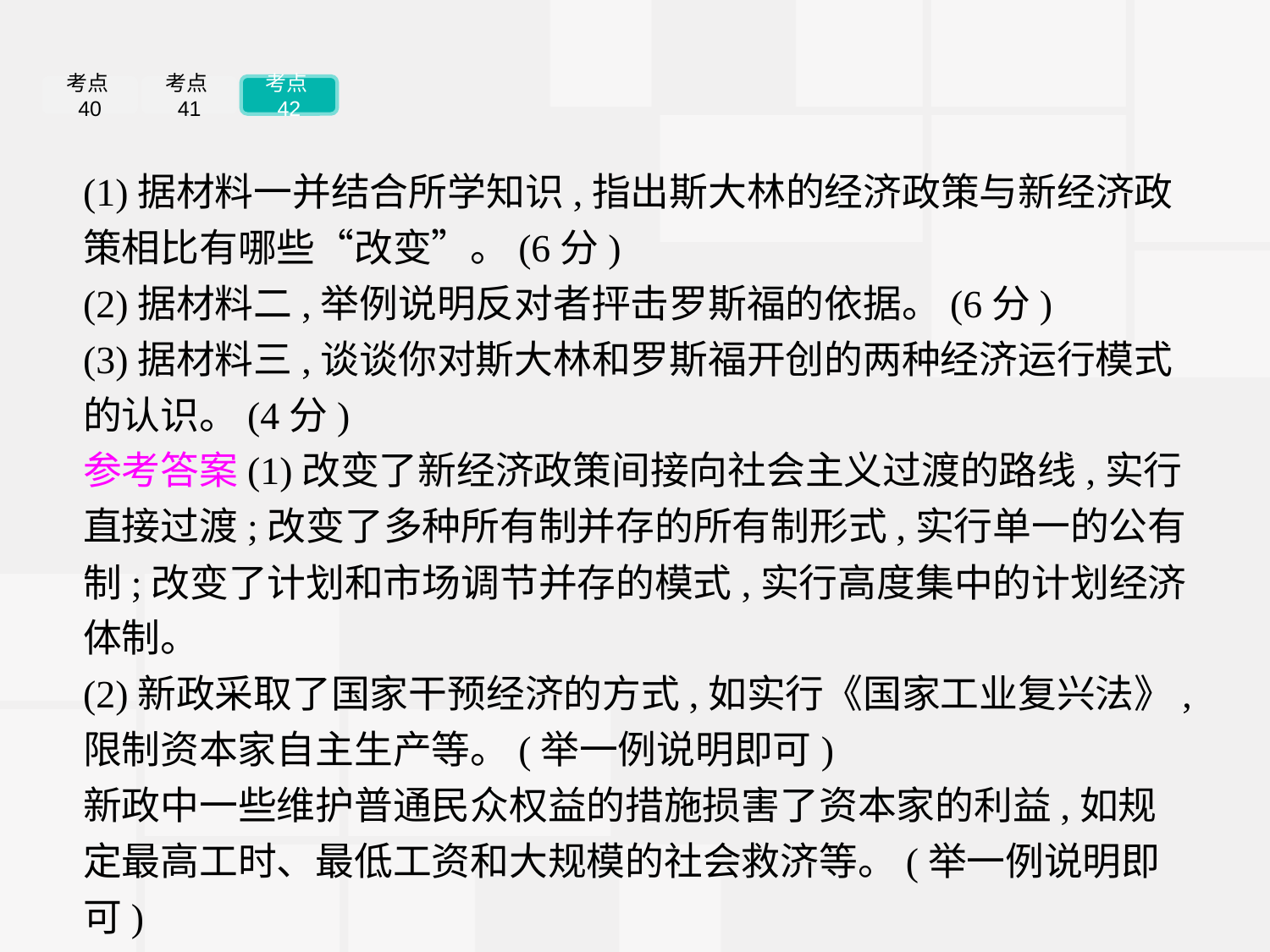

考点40
考点41
考点42
(1)据材料一并结合所学知识,指出斯大林的经济政策与新经济政策相比有哪些“改变”。(6分)
(2)据材料二,举例说明反对者抨击罗斯福的依据。(6分)
(3)据材料三,谈谈你对斯大林和罗斯福开创的两种经济运行模式的认识。(4分)
参考答案(1)改变了新经济政策间接向社会主义过渡的路线,实行直接过渡;改变了多种所有制并存的所有制形式,实行单一的公有制;改变了计划和市场调节并存的模式,实行高度集中的计划经济体制。
(2)新政采取了国家干预经济的方式,如实行《国家工业复兴法》,限制资本家自主生产等。(举一例说明即可)
新政中一些维护普通民众权益的措施损害了资本家的利益,如规定最高工时、最低工资和大规模的社会救济等。(举一例说明即可)